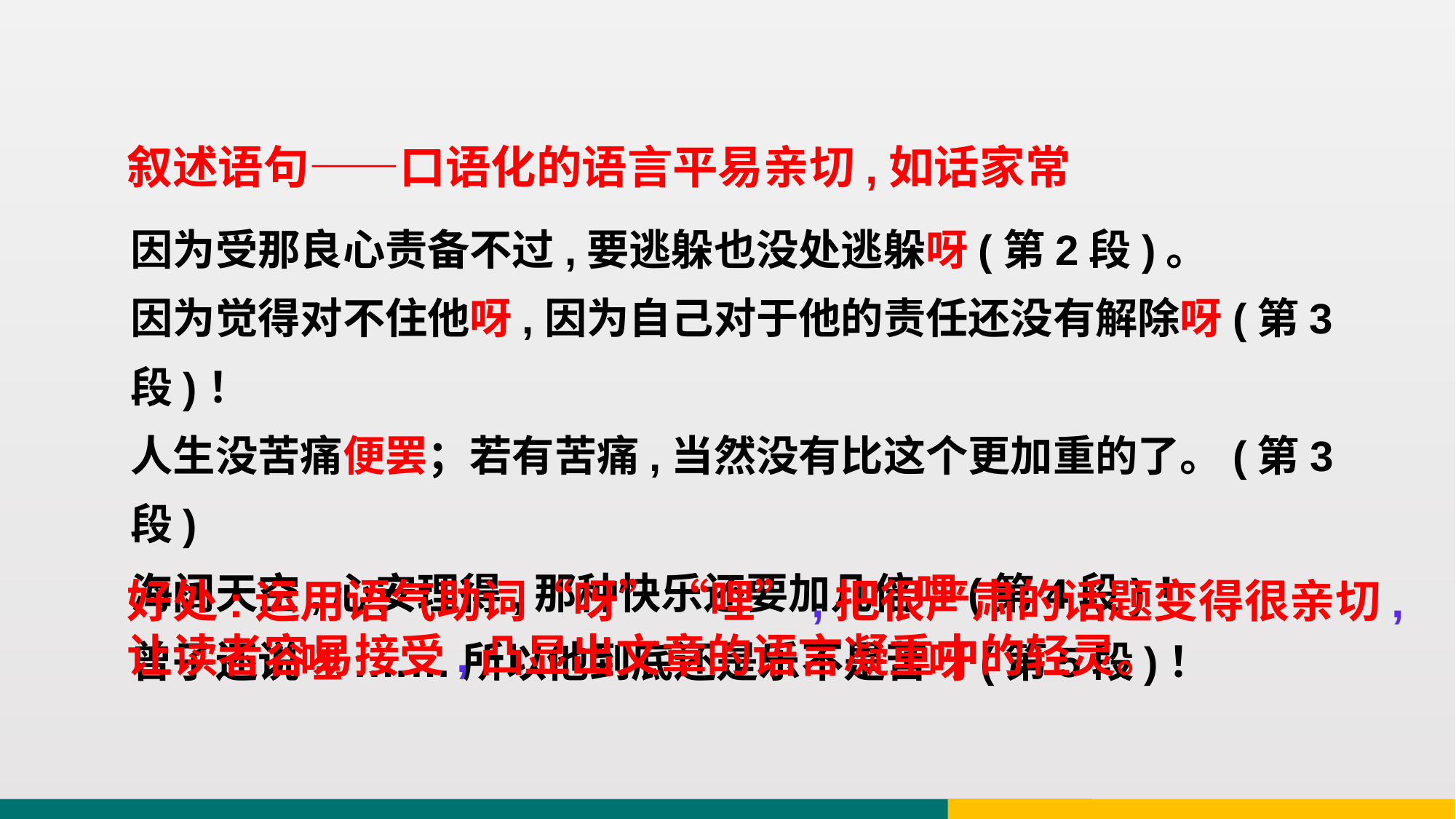

叙述语句——口语化的语言平易亲切,如话家常
因为受那良心责备不过,要逃躲也没处逃躲呀(第2段)。
因为觉得对不住他呀,因为自己对于他的责任还没有解除呀(第3段)！
人生没苦痛便罢；若有苦痛,当然没有比这个更加重的了。(第3段)
海阔天空,心安理得,那种快乐还要加几倍哩(第4段)！
曾子还说哩:……所以他到底还是乐不是苦呀(第5段)！
好处:运用语气助词“呀”“哩”,把很严肃的话题变得很亲切,让读者容易接受,凸显出文章的语言凝重中的轻灵。